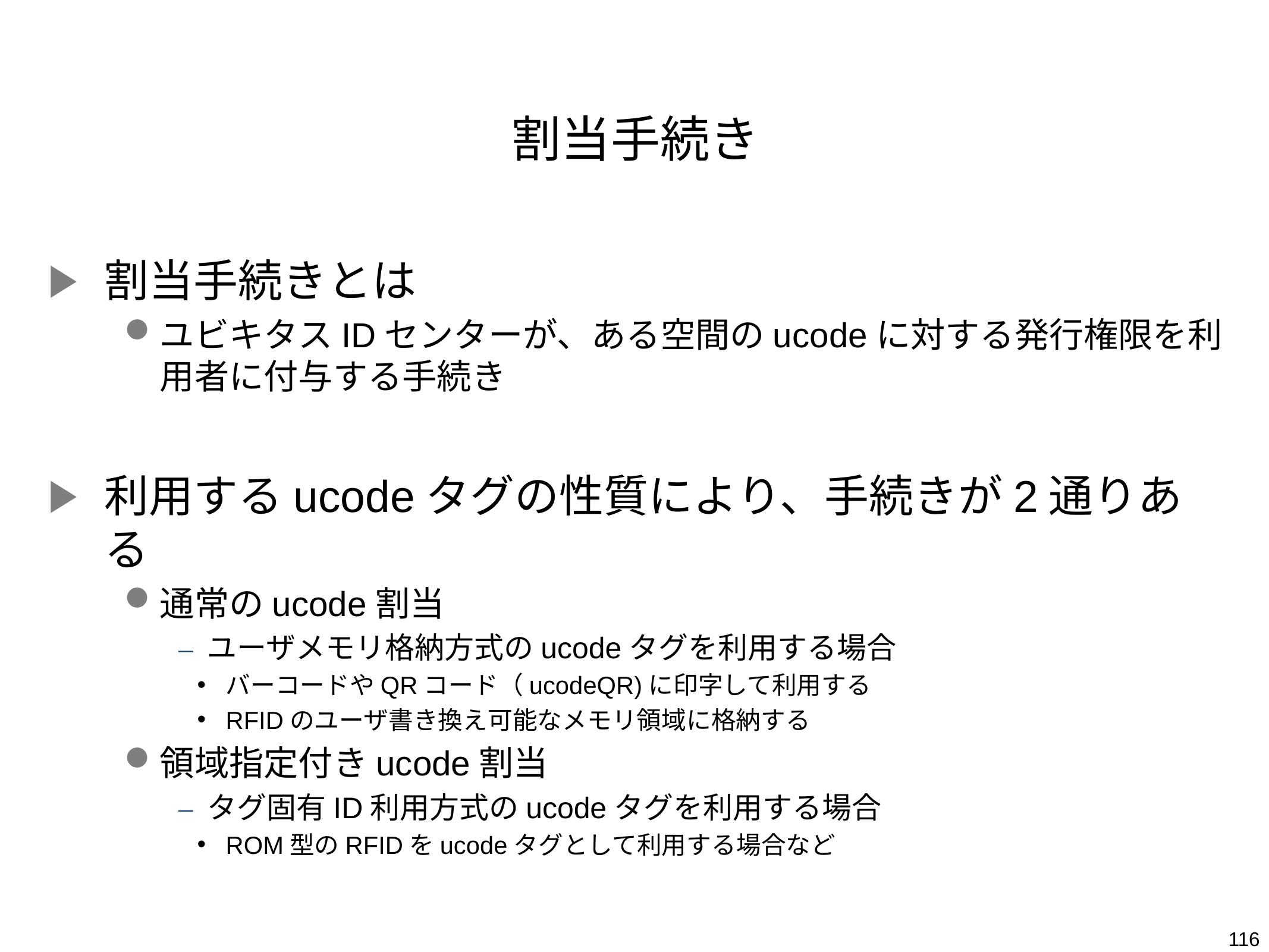

# 割当手続き
割当手続きとは
ユビキタスIDセンターが、ある空間のucodeに対する発行権限を利用者に付与する手続き

利用するucodeタグの性質により、手続きが2通りある
通常のucode割当
ユーザメモリ格納方式のucodeタグを利用する場合
バーコードやQRコード（ucodeQR)に印字して利用する
RFIDのユーザ書き換え可能なメモリ領域に格納する
領域指定付きucode割当
タグ固有ID利用方式のucodeタグを利用する場合
ROM型のRFIDをucodeタグとして利用する場合など
116